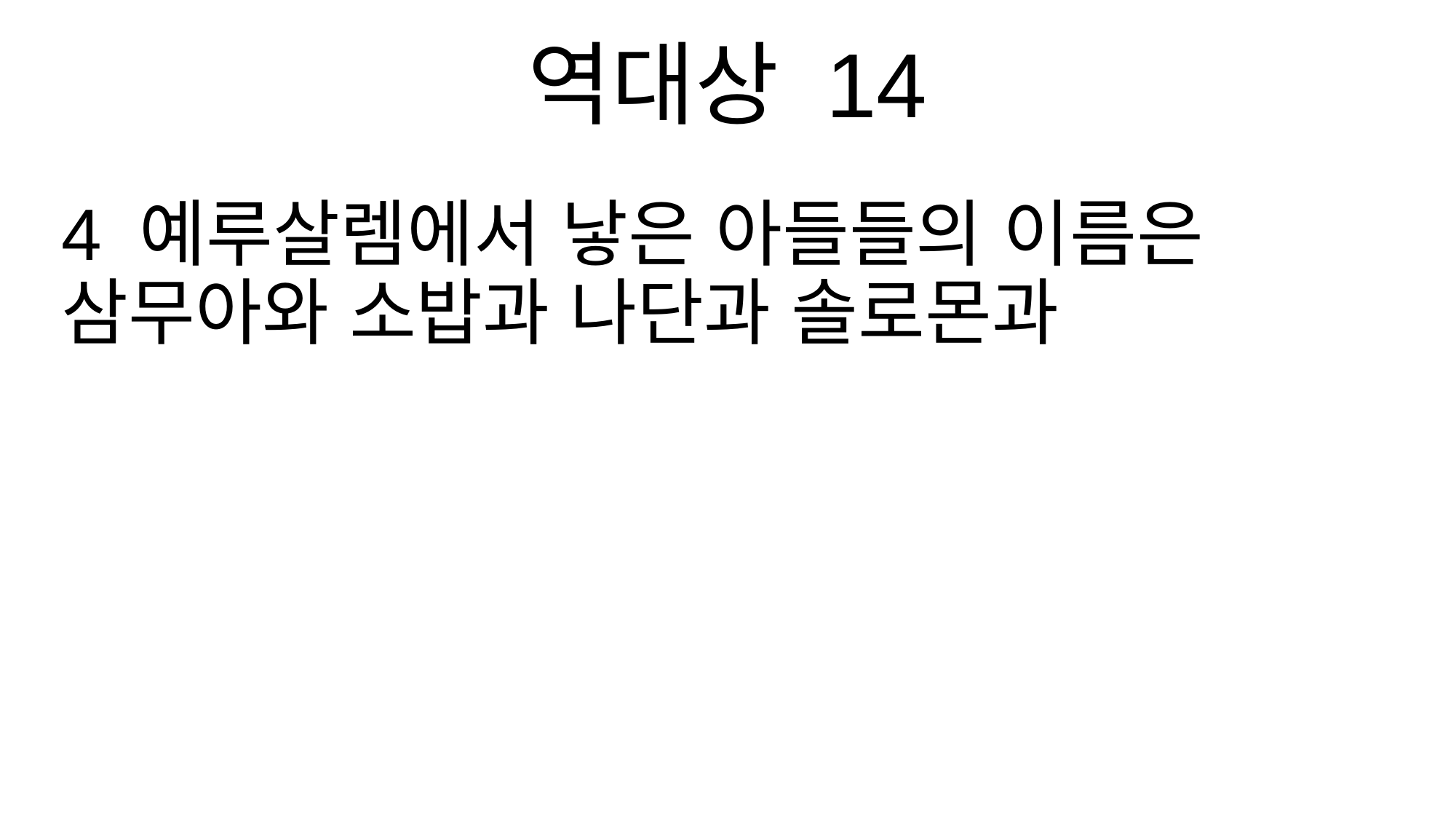

역대상 14
4 예루살렘에서 낳은 아들들의 이름은 삼무아와 소밥과 나단과 솔로몬과